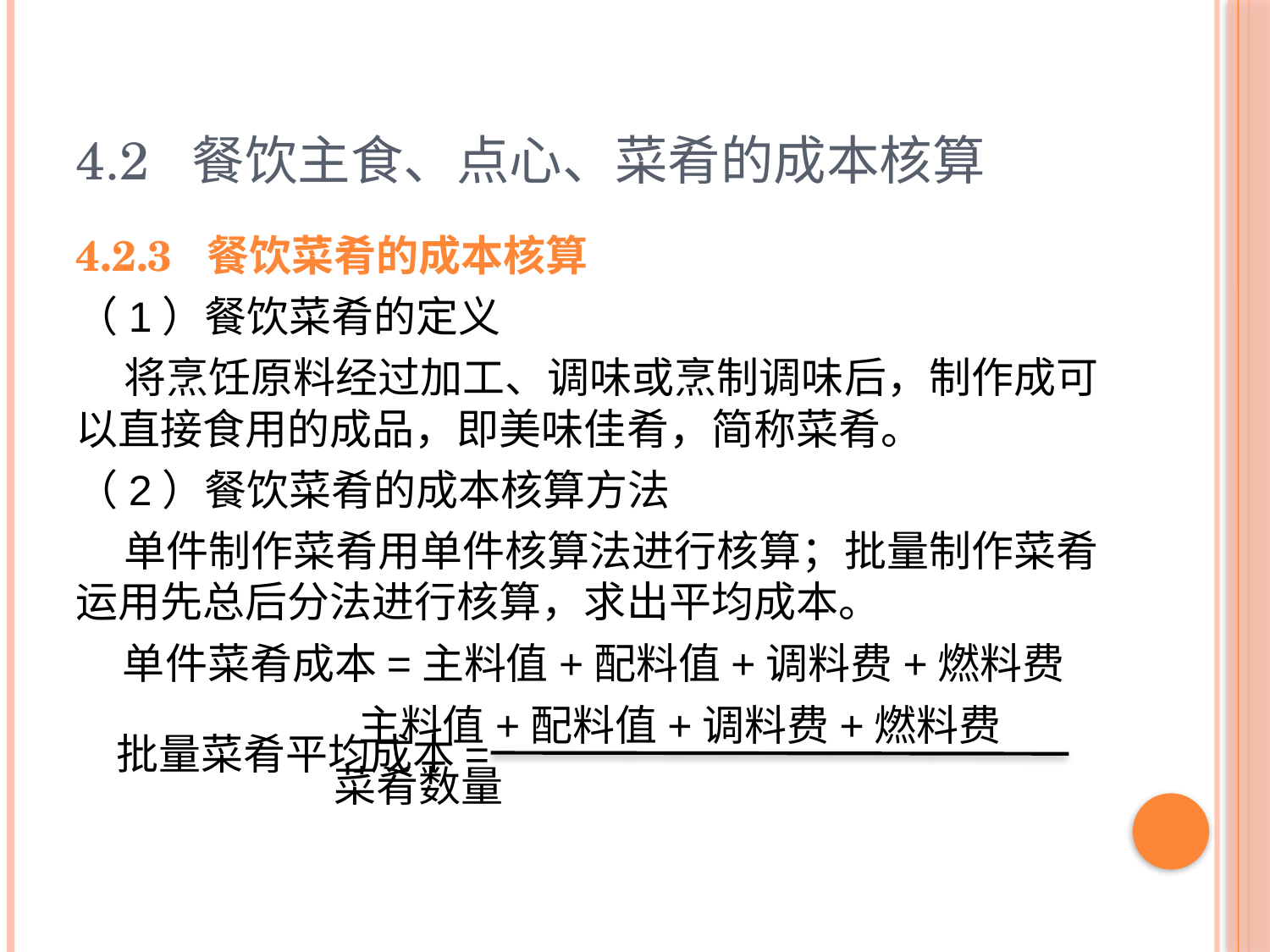

# 4.2  餐饮主食、点心、菜肴的成本核算
4.2.3  餐饮菜肴的成本核算
（1）餐饮菜肴的定义
    将烹饪原料经过加工、调味或烹制调味后，制作成可以直接食用的成品，即美味佳肴，简称菜肴。
（2）餐饮菜肴的成本核算方法
    单件制作菜肴用单件核算法进行核算；批量制作菜肴运用先总后分法进行核算，求出平均成本。
单件菜肴成本=主料值+配料值+调料费+燃料费
                 主料值+配料值+调料费+燃料费
                          菜肴数量
批量菜肴平均成本=